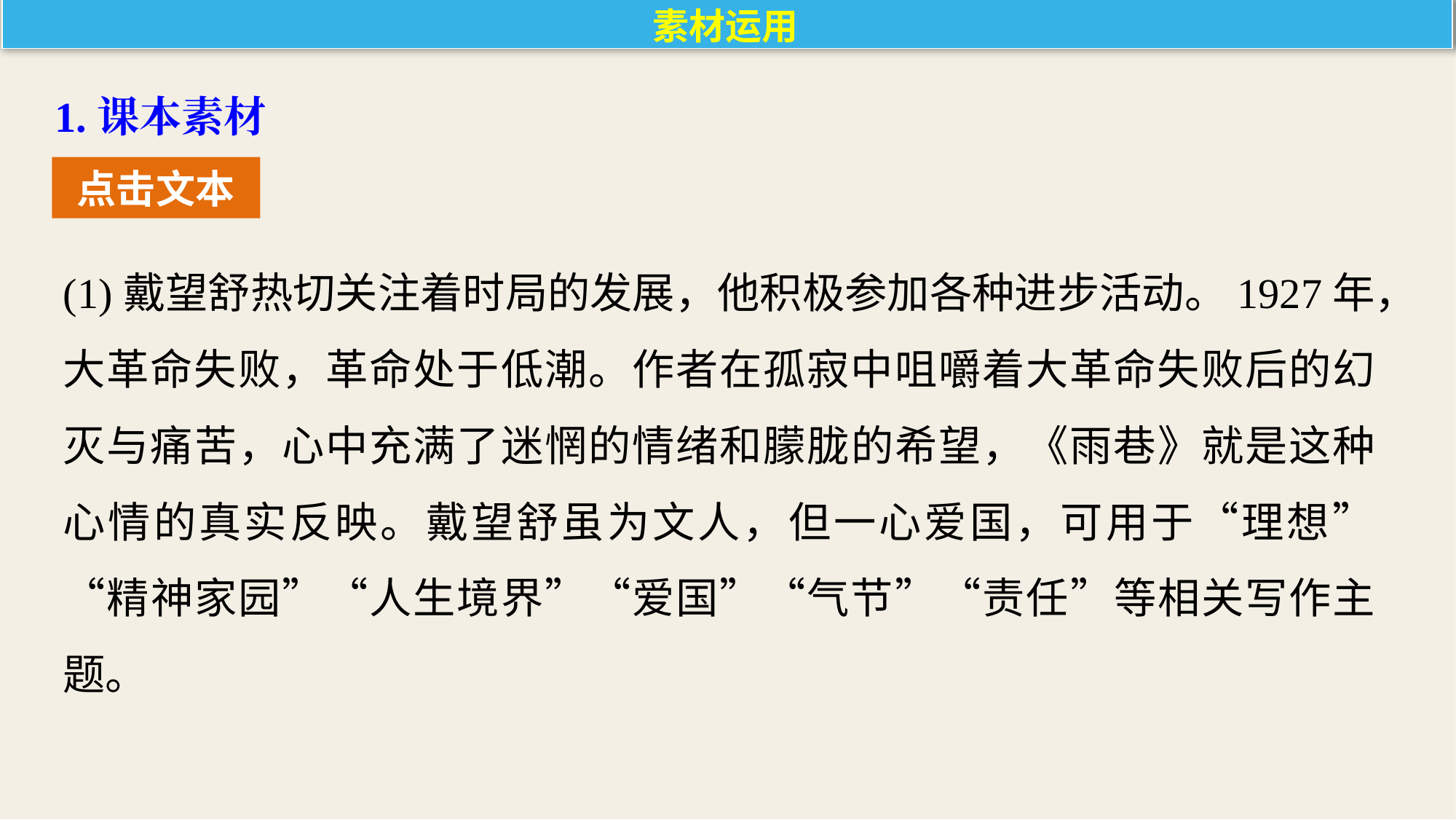

素材运用
1.课本素材
点击文本
(1)戴望舒热切关注着时局的发展，他积极参加各种进步活动。1927年，大革命失败，革命处于低潮。作者在孤寂中咀嚼着大革命失败后的幻灭与痛苦，心中充满了迷惘的情绪和朦胧的希望，《雨巷》就是这种心情的真实反映。戴望舒虽为文人，但一心爱国，可用于“理想”“精神家园”“人生境界”“爱国”“气节”“责任”等相关写作主题。